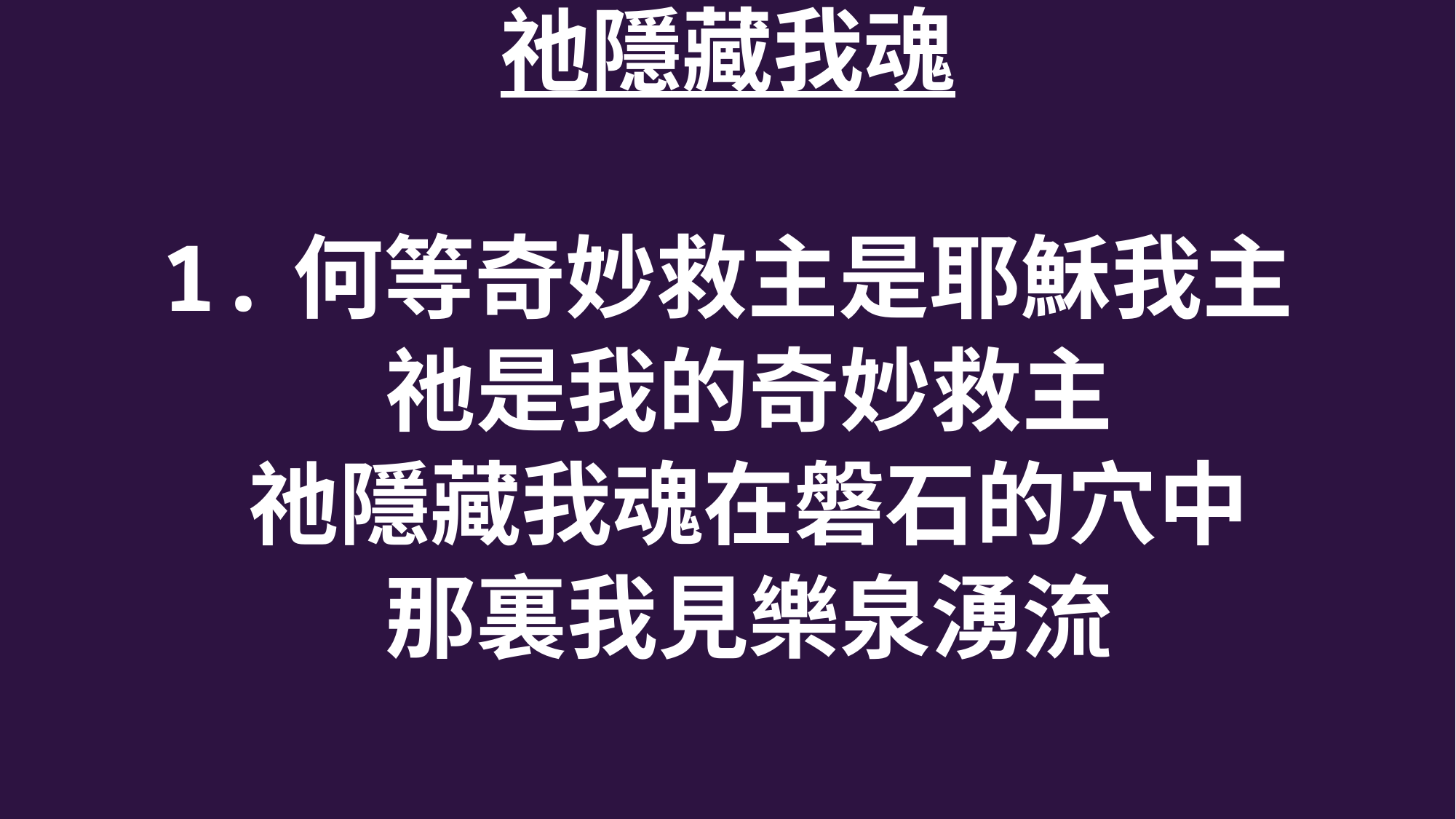

祂隱藏我魂

1.何等奇妙救主是耶穌我主
 祂是我的奇妙救主
 祂隱藏我魂在磐石的穴中
 那裏我見樂泉湧流